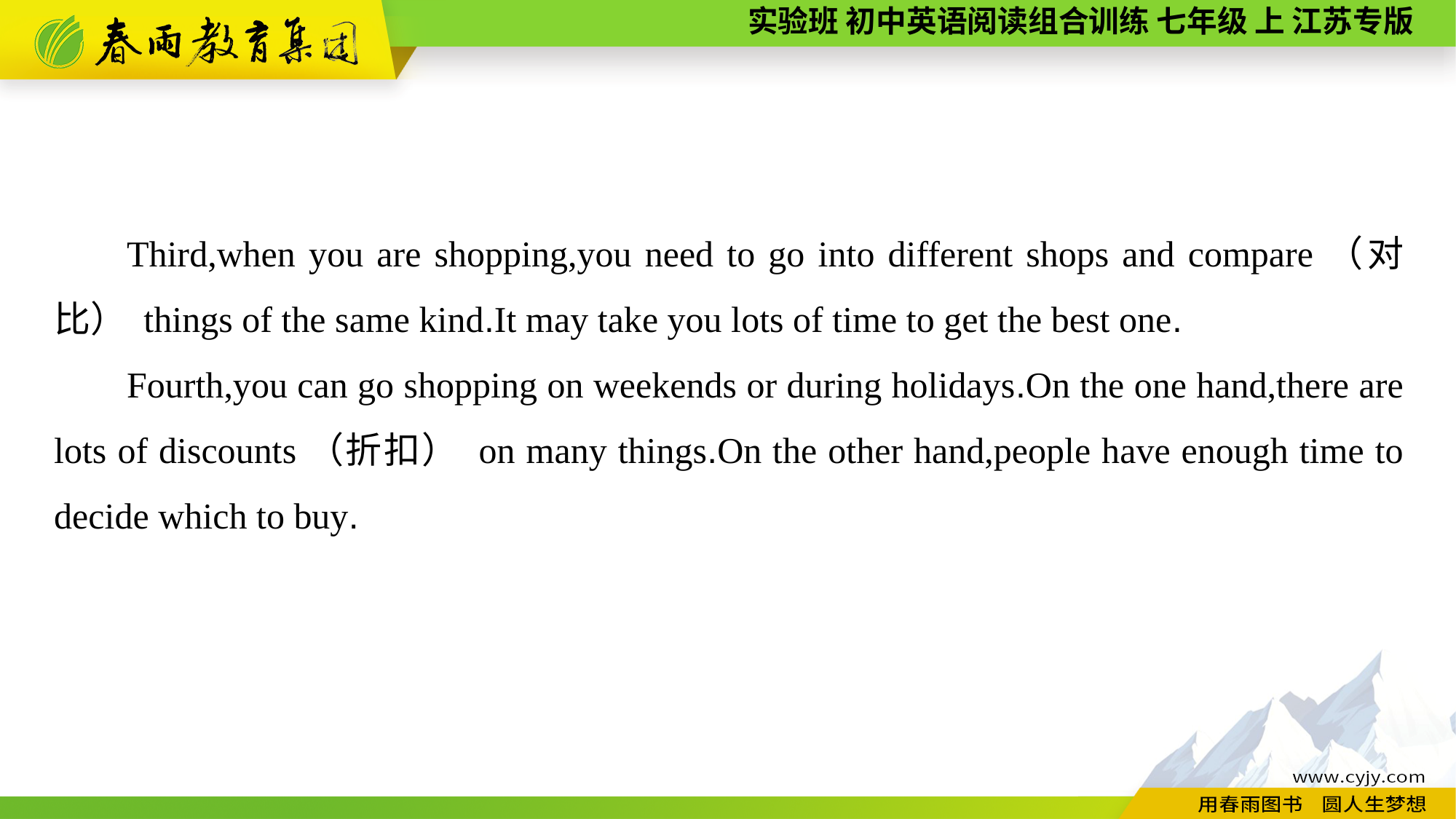

Third,when you are shopping,you need to go into different shops and compare（对比） things of the same kind.It may take you lots of time to get the best one.
Fourth,you can go shopping on weekends or during holidays.On the one hand,there are lots of discounts（折扣） on many things.On the other hand,people have enough time to decide which to buy.